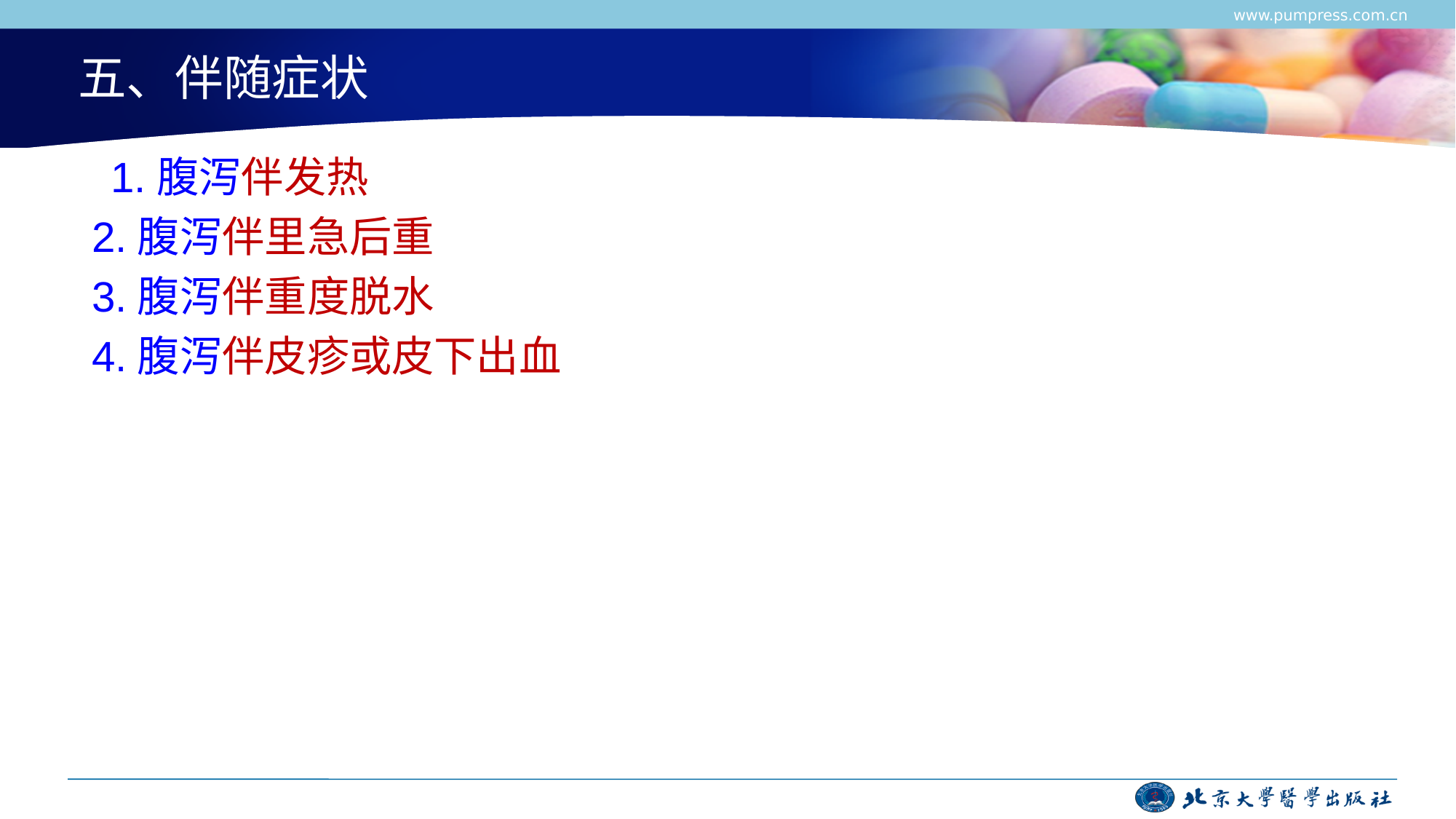

www.pumpress.com.cn
# 五、伴随症状
1.腹泻伴发热
   2.腹泻伴里急后重
   3.腹泻伴重度脱水
   4.腹泻伴皮疹或皮下出血